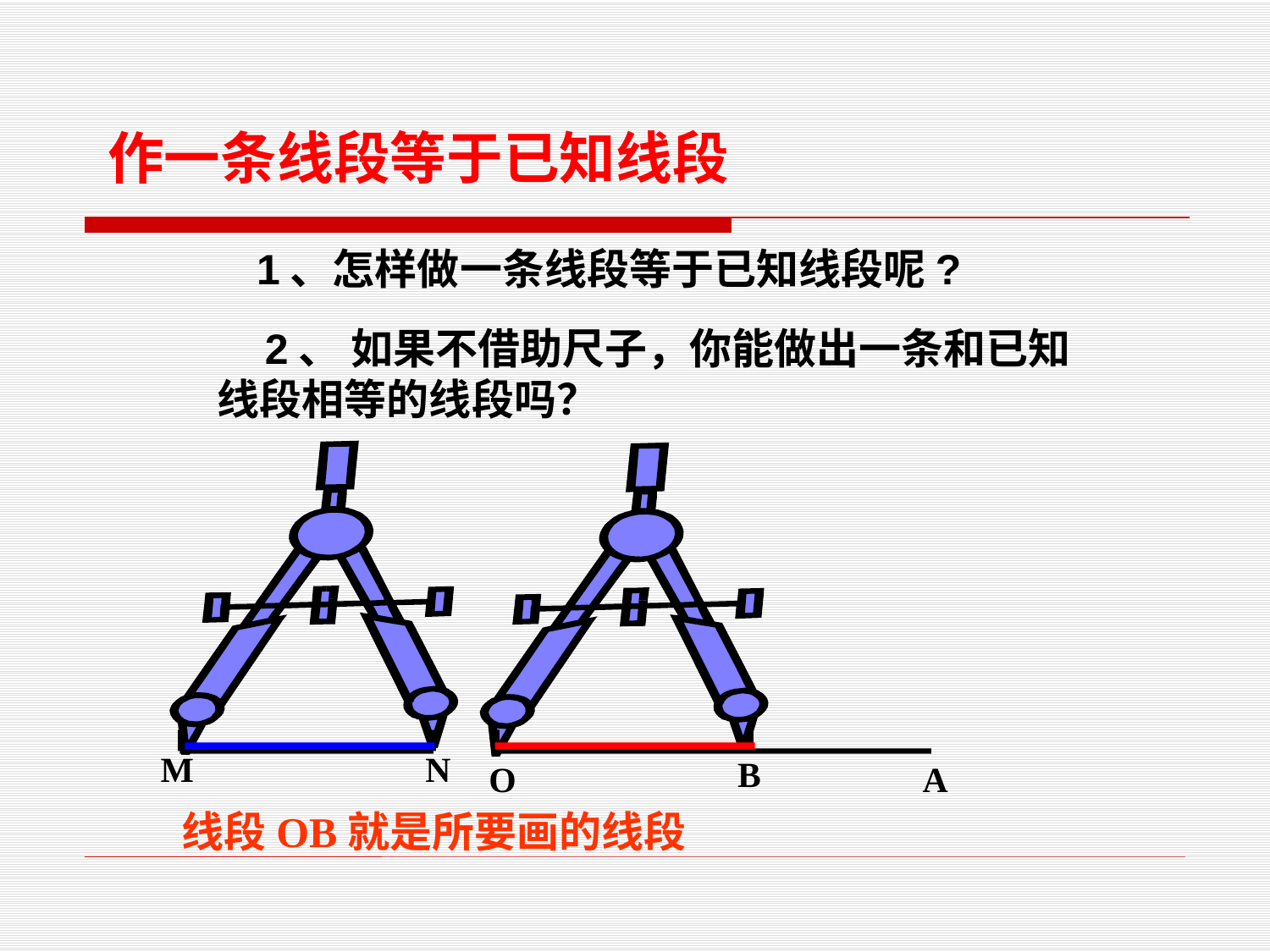

作一条线段等于已知线段
     1、怎样做一条线段等于已知线段呢?
    2、 如果不借助尺子，你能做出一条和已知线段相等的线段吗？

M
N

O

A

B
线段OB就是所要画的线段